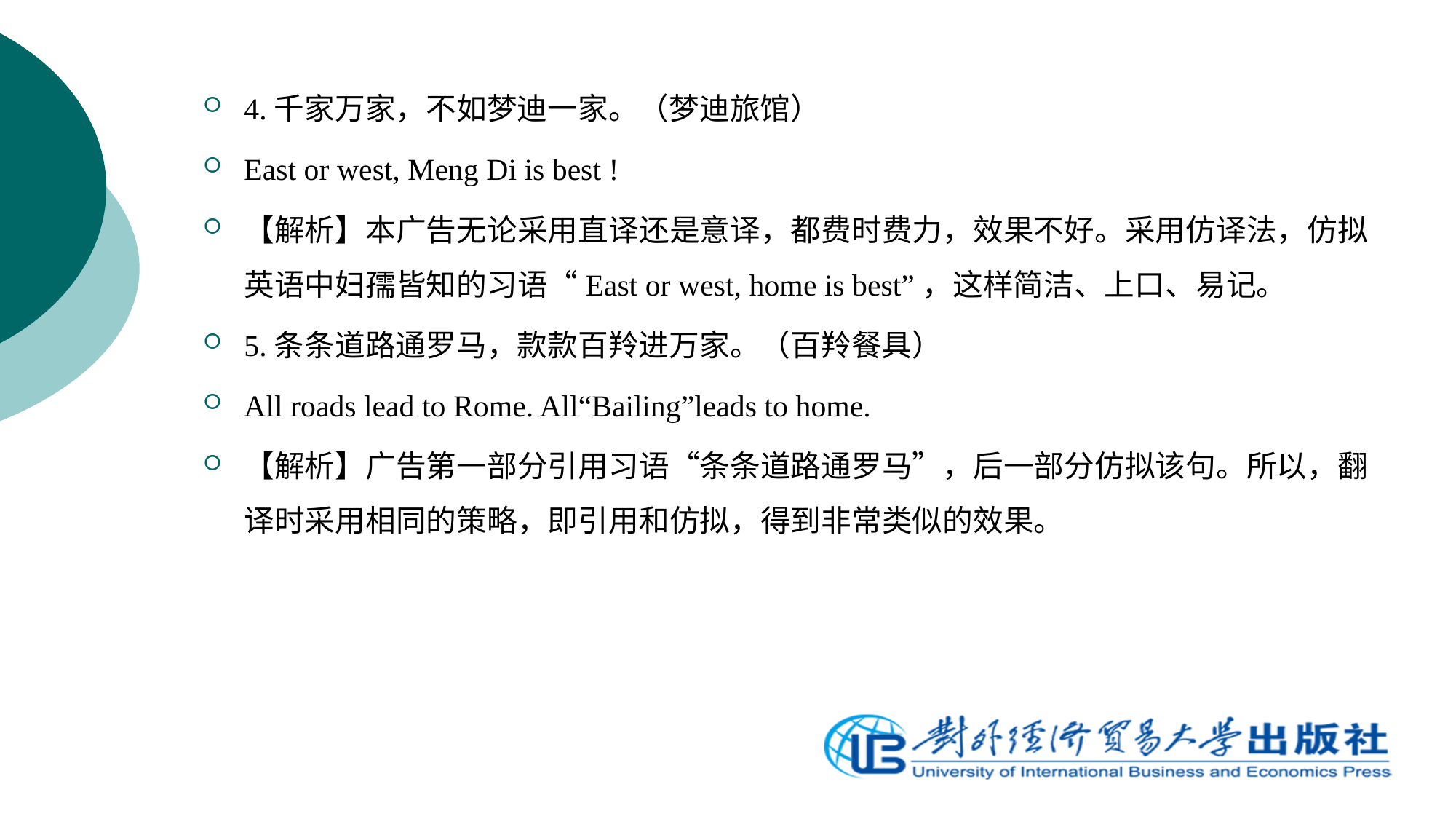

4.千家万家，不如梦迪一家。（梦迪旅馆）
East or west, Meng Di is best !
【解析】本广告无论采用直译还是意译，都费时费力，效果不好。采用仿译法，仿拟英语中妇孺皆知的习语“East or west, home is best”，这样简洁、上口、易记。
5.条条道路通罗马，款款百羚进万家。（百羚餐具）
All roads lead to Rome. All“Bailing”leads to home.
【解析】广告第一部分引用习语“条条道路通罗马”，后一部分仿拟该句。所以，翻译时采用相同的策略，即引用和仿拟，得到非常类似的效果。